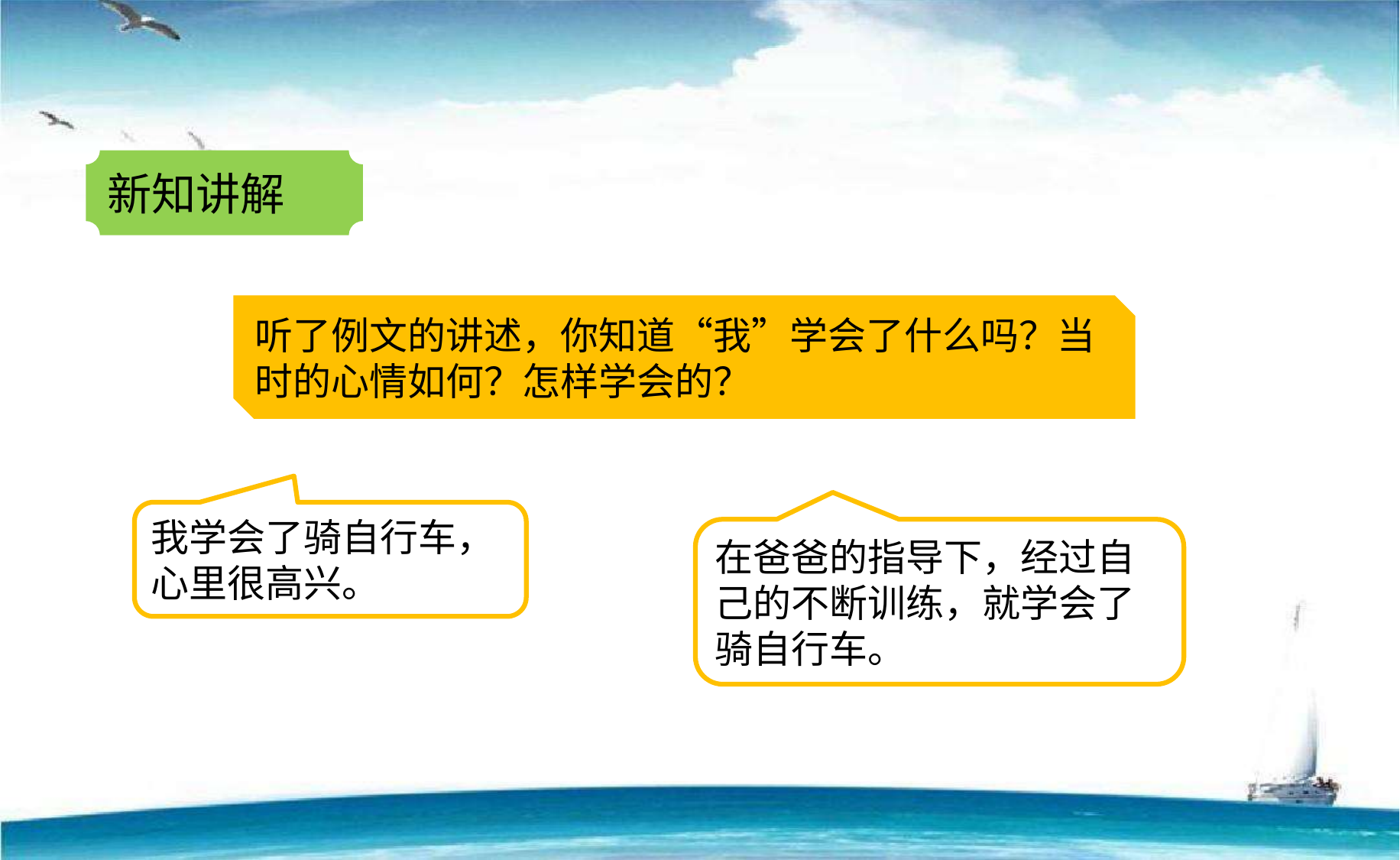

新知讲解
听了例文的讲述，你知道“我”学会了什么吗？当时的心情如何？怎样学会的？
我学会了骑自行车，心里很高兴。
在爸爸的指导下，经过自己的不断训练，就学会了骑自行车。